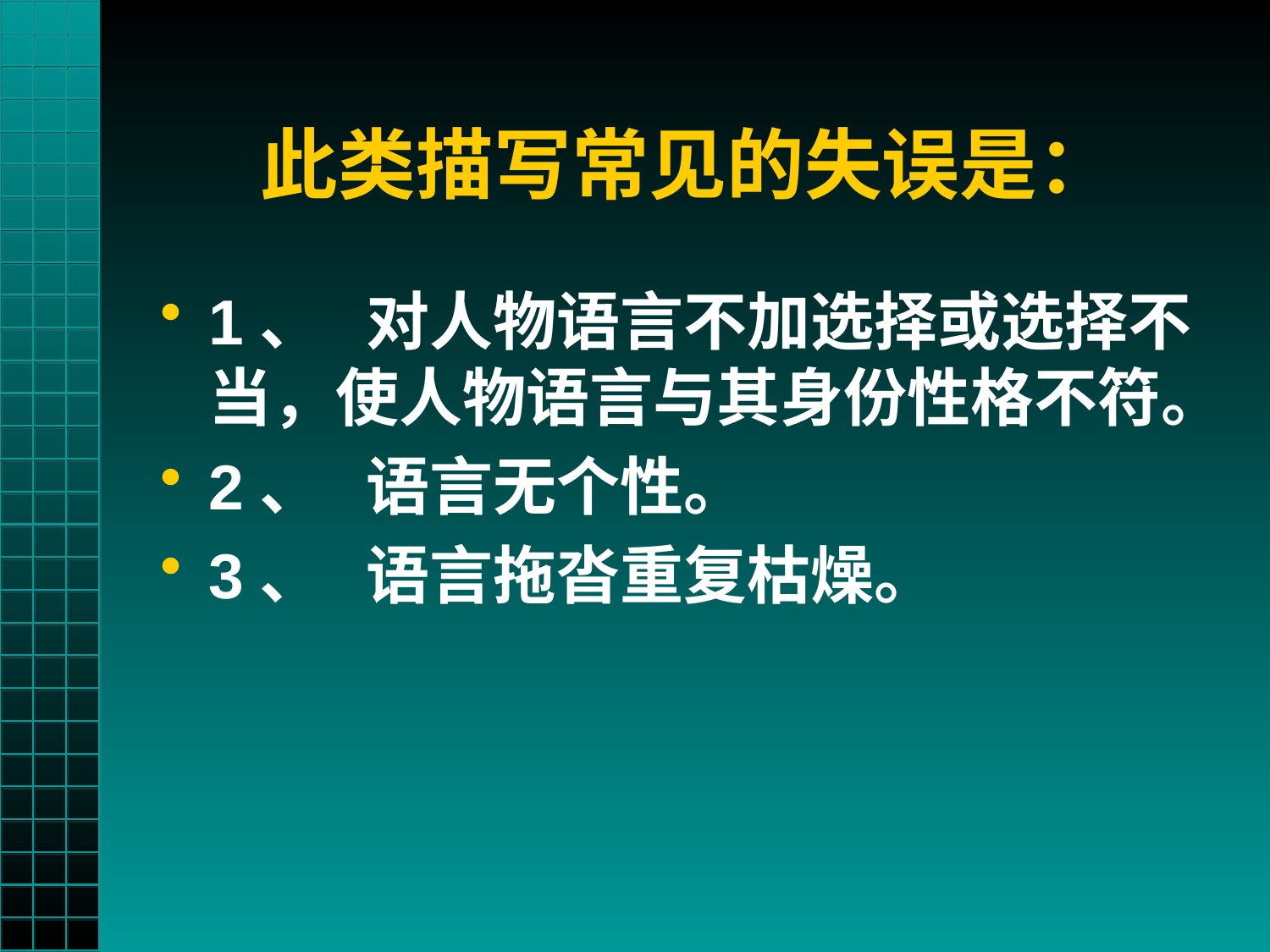

# 此类描写常见的失误是：
1、   对人物语言不加选择或选择不当，使人物语言与其身份性格不符。
2、   语言无个性。
3、   语言拖沓重复枯燥。